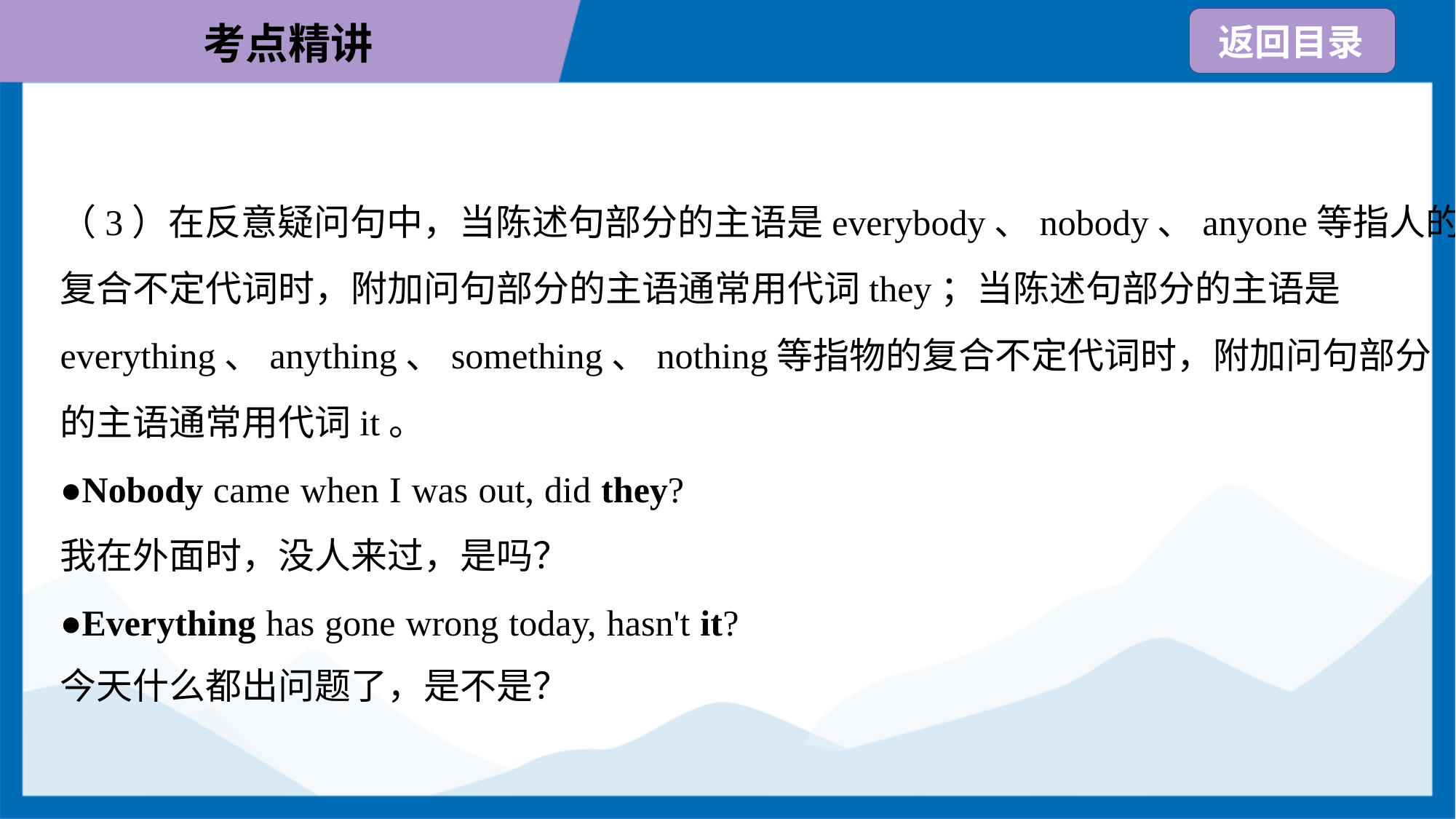

（3）在反意疑问句中，当陈述句部分的主语是everybody、nobody、anyone等指人的
复合不定代词时，附加问句部分的主语通常用代词they；当陈述句部分的主语是
everything、anything、something、nothing等指物的复合不定代词时，附加问句部分
的主语通常用代词it。
●Nobody came when I was out, did they?
我在外面时，没人来过，是吗？
●Everything has gone wrong today, hasn't it?
今天什么都出问题了，是不是？